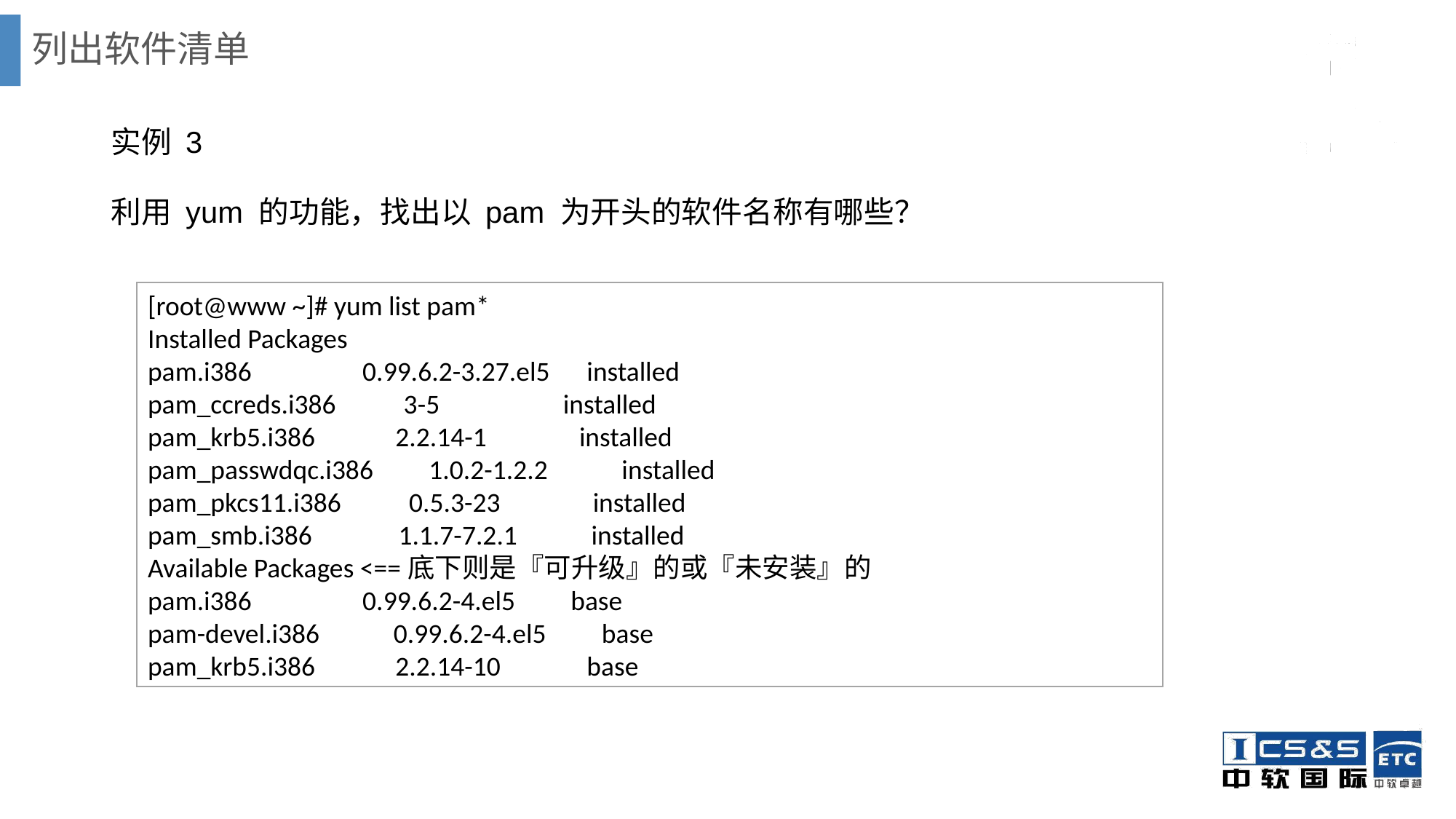

# 列出软件清单
实例 3
利用 yum 的功能，找出以 pam 为开头的软件名称有哪些？
[root@www ~]# yum list pam*
Installed Packages
pam.i386                  0.99.6.2-3.27.el5      installed
pam_ccreds.i386           3-5                    installed
pam_krb5.i386             2.2.14-1               installed
pam_passwdqc.i386         1.0.2-1.2.2            installed
pam_pkcs11.i386           0.5.3-23               installed
pam_smb.i386              1.1.7-7.2.1            installed
Available Packages <==底下则是『可升级』的或『未安装』的
pam.i386                  0.99.6.2-4.el5         base
pam-devel.i386            0.99.6.2-4.el5         base
pam_krb5.i386             2.2.14-10              base